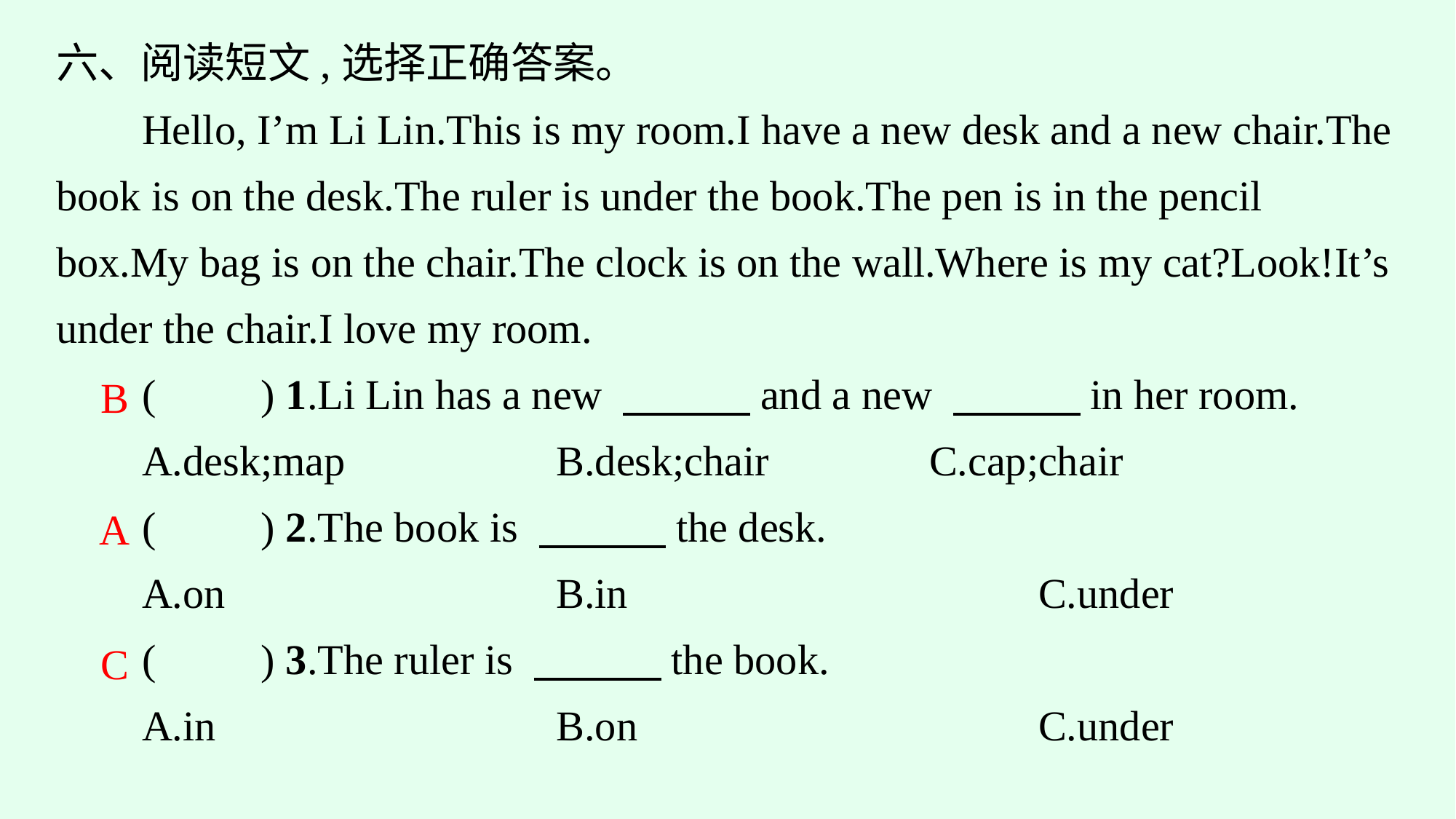

六、阅读短文,选择正确答案。
Hello, I’m Li Lin.This is my room.I have a new desk and a new chair.The book is on the desk.The ruler is under the book.The pen is in the pencil box.My bag is on the chair.The clock is on the wall.Where is my cat?Look!It’s under the chair.I love my room.
(　　) 1.Li Lin has a new 　　　and a new 　　　in her room.
A.desk;map　　　	B.desk;chair　　	C.cap;chair
(　　) 2.The book is 　　　the desk.
A.on			B.in				C.under
(　　) 3.The ruler is 　　　the book.
A.in			B.on				C.under
B
A
C